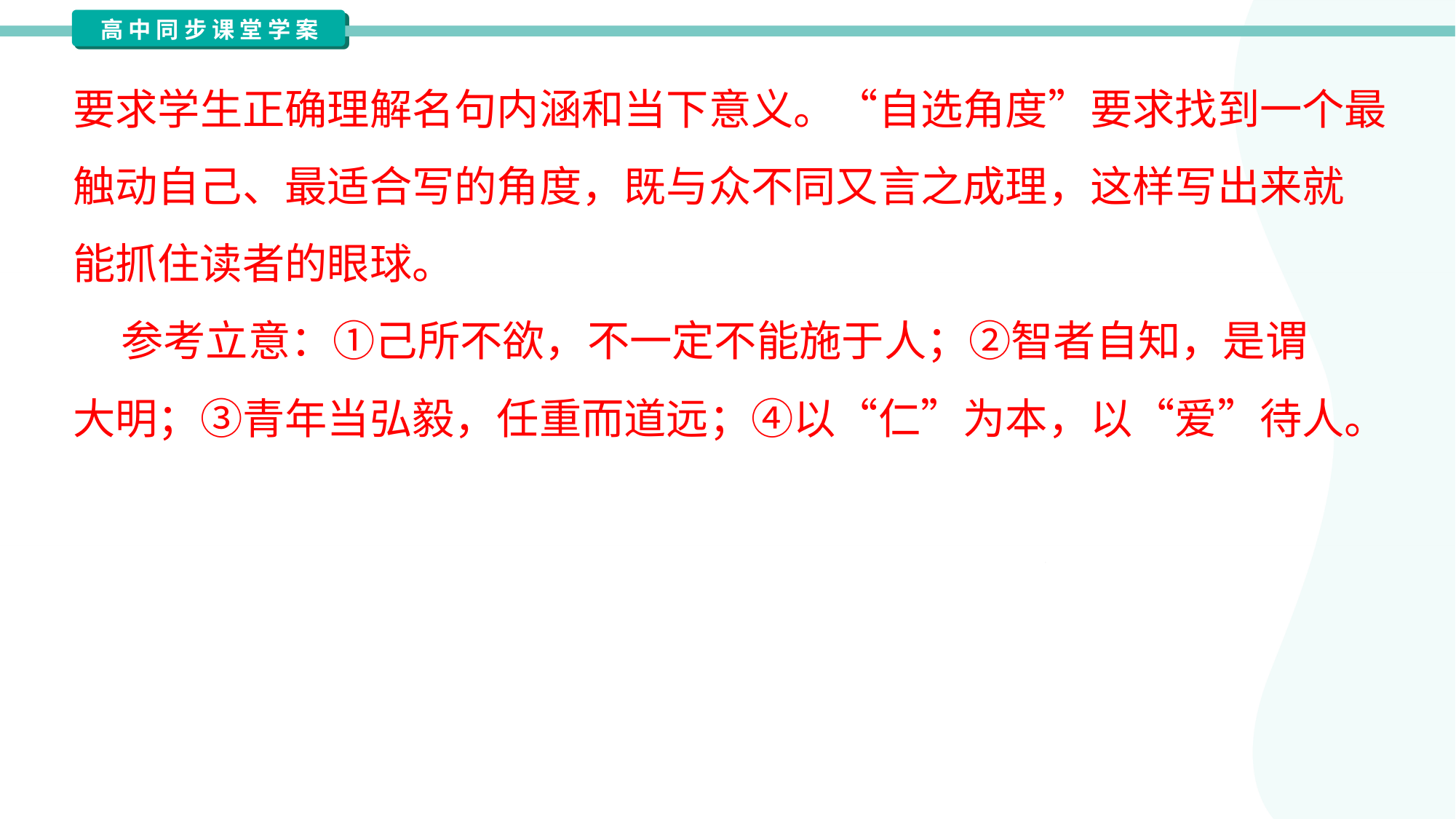

要求学生正确理解名句内涵和当下意义。“自选角度”要求找到一个最
触动自己、最适合写的角度，既与众不同又言之成理，这样写出来就
能抓住读者的眼球。
    参考立意：①己所不欲，不一定不能施于人；②智者自知，是谓
大明；③青年当弘毅，任重而道远；④以“仁”为本，以“爱”待人。